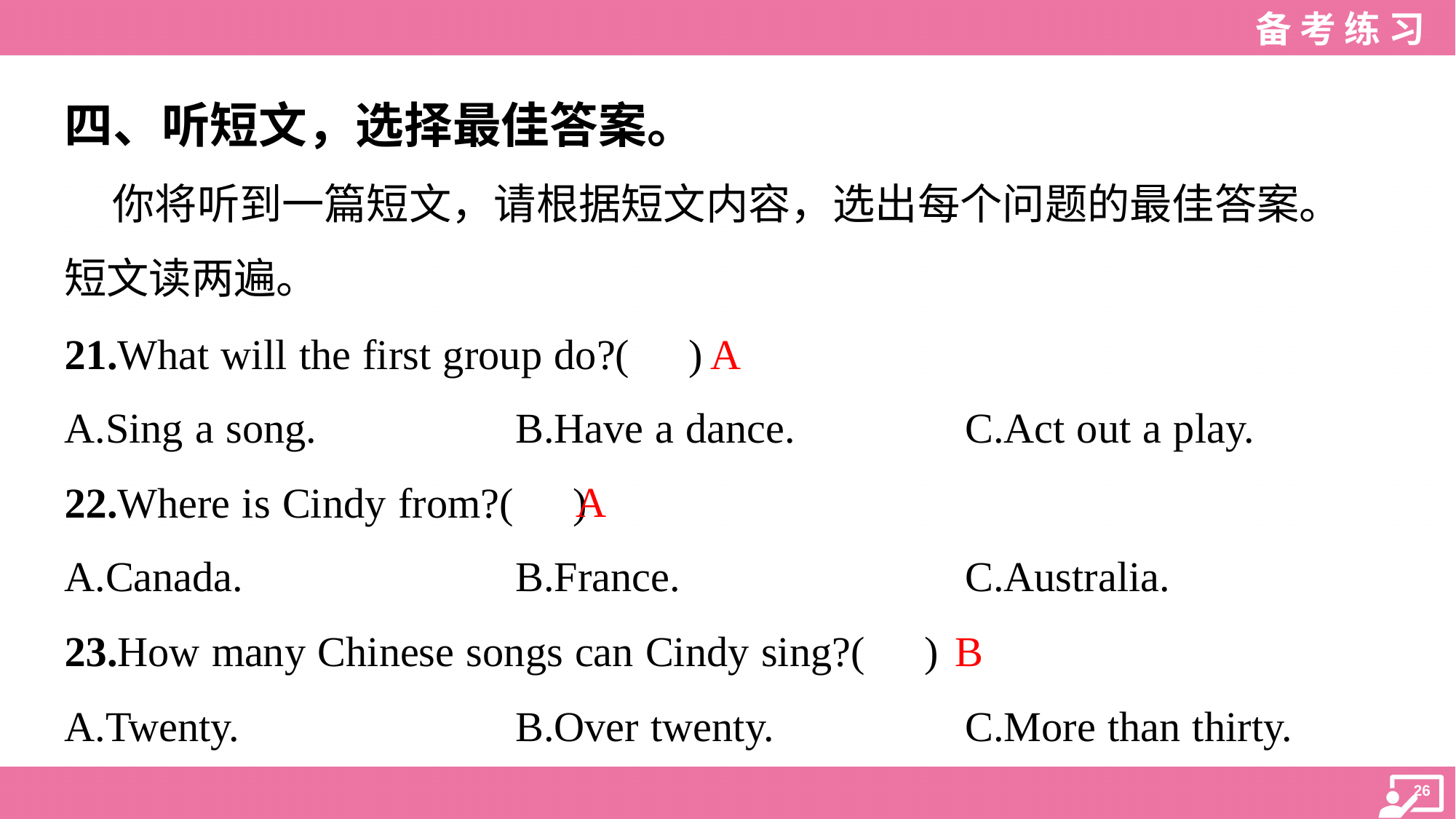

四、听短文，选择最佳答案。
    你将听到一篇短文，请根据短文内容，选出每个问题的最佳答案。
短文读两遍。
A
21.What will the first group do?(     )
A.Sing a song.	B.Have a dance.	C.Act out a play.
A
22.Where is Cindy from?(     )
A.Canada.	B.France.	C.Australia.
B
23.How many Chinese songs can Cindy sing?(     )
A.Twenty.	B.Over twenty.	C.More than thirty.